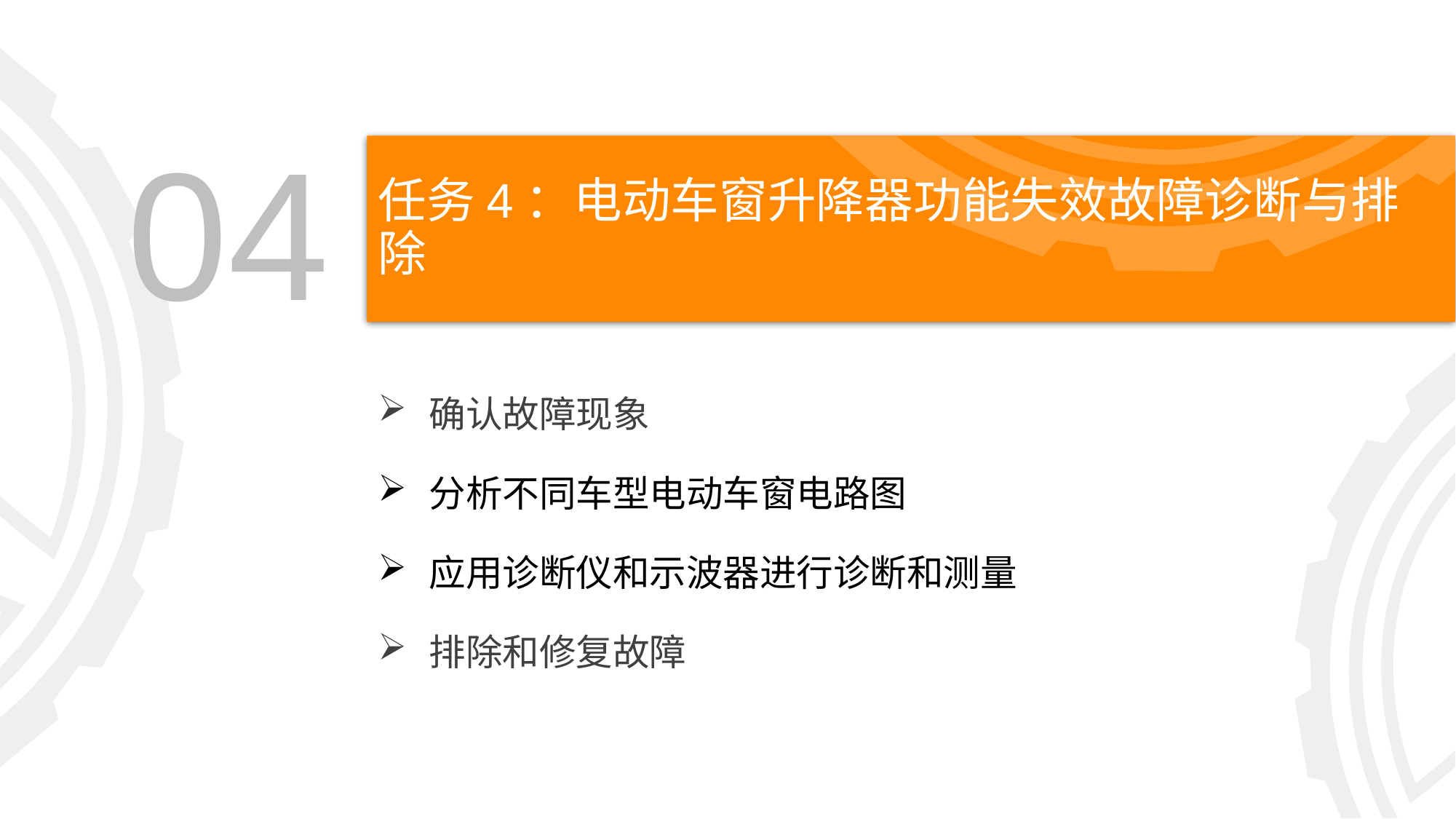

04
# 任务4：电动车窗升降器功能失效故障诊断与排除
确认故障现象
分析不同车型电动车窗电路图
应用诊断仪和示波器进行诊断和测量
排除和修复故障